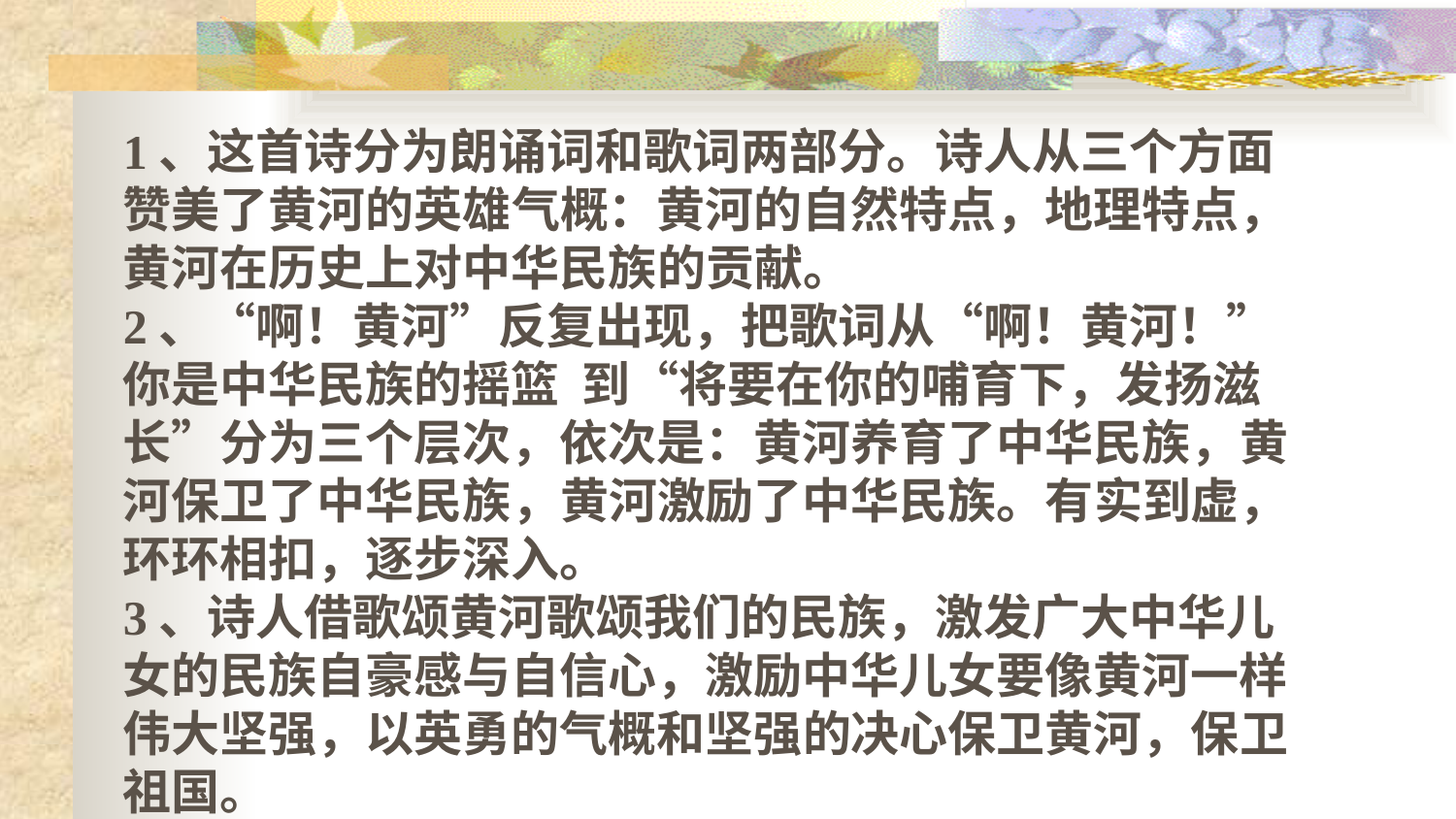

1、这首诗分为朗诵词和歌词两部分。诗人从三个方面赞美了黄河的英雄气概：黄河的自然特点，地理特点，黄河在历史上对中华民族的贡献。
2、“啊！黄河”反复出现，把歌词从“啊！黄河！”你是中华民族的摇篮  到“将要在你的哺育下，发扬滋长”分为三个层次，依次是：黄河养育了中华民族，黄河保卫了中华民族，黄河激励了中华民族。有实到虚，环环相扣，逐步深入。
3、诗人借歌颂黄河歌颂我们的民族，激发广大中华儿女的民族自豪感与自信心，激励中华儿女要像黄河一样伟大坚强，以英勇的气概和坚强的决心保卫黄河，保卫祖国。